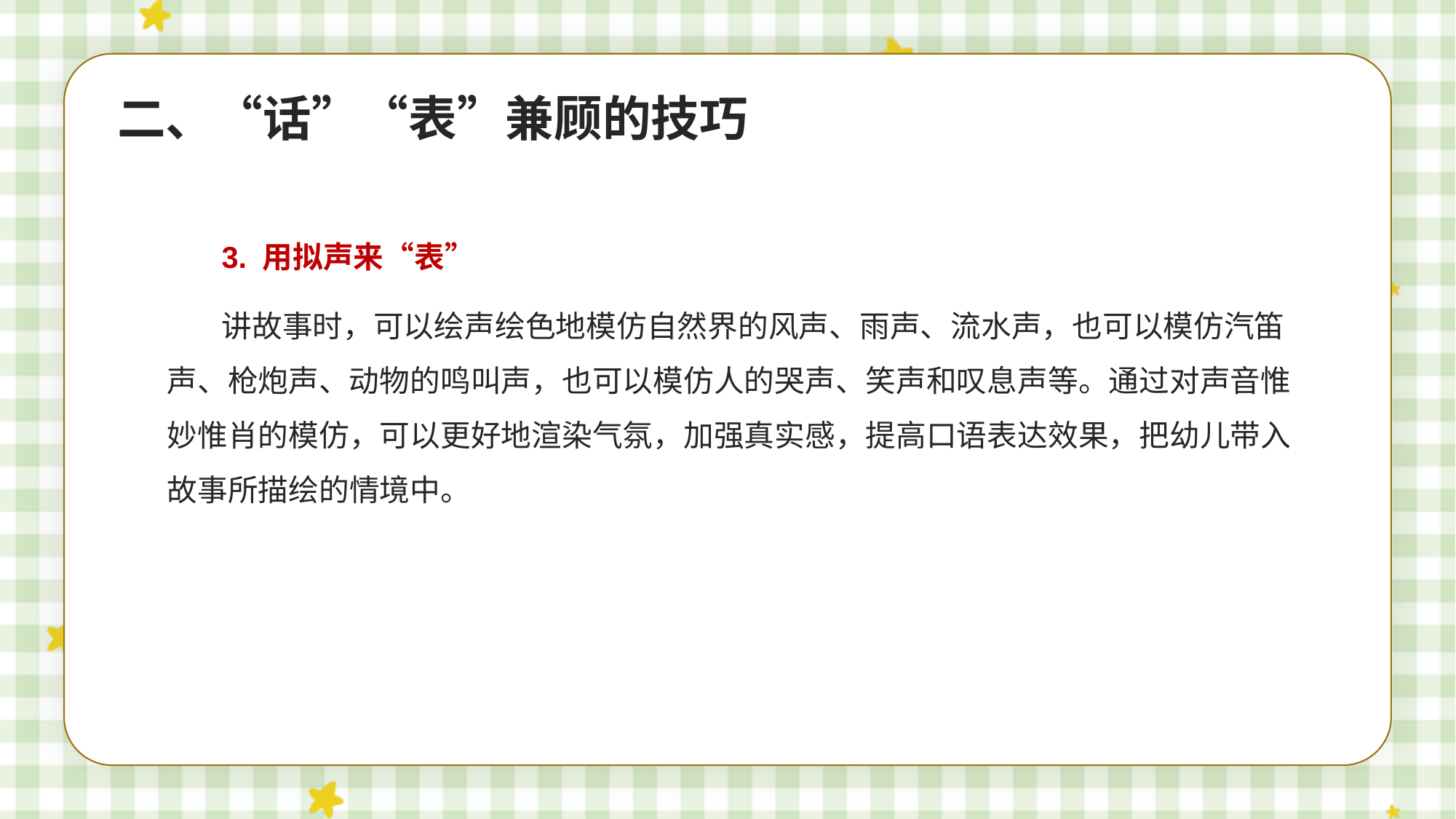

二、“话”“表”兼顾的技巧
3. 用拟声来“表”
讲故事时，可以绘声绘色地模仿自然界的风声、雨声、流水声，也可以模仿汽笛声、枪炮声、动物的鸣叫声，也可以模仿人的哭声、笑声和叹息声等。通过对声音惟妙惟肖的模仿，可以更好地渲染气氛，加强真实感，提高口语表达效果，把幼儿带入故事所描绘的情境中。